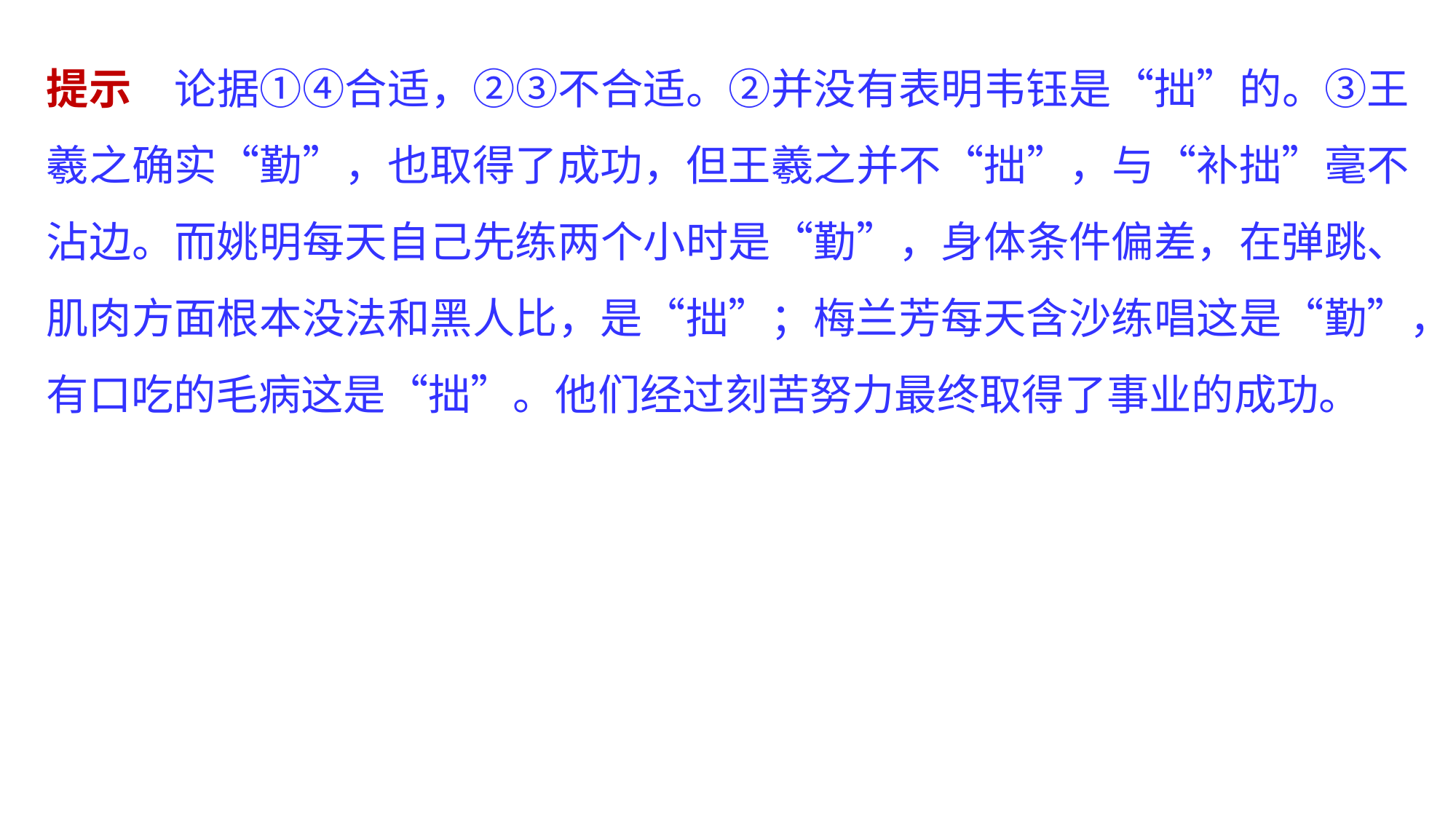

提示　论据①④合适，②③不合适。②并没有表明韦钰是“拙”的。③王羲之确实“勤”，也取得了成功，但王羲之并不“拙”，与“补拙”毫不沾边。而姚明每天自己先练两个小时是“勤”，身体条件偏差，在弹跳、肌肉方面根本没法和黑人比，是“拙”；梅兰芳每天含沙练唱这是“勤”，有口吃的毛病这是“拙”。他们经过刻苦努力最终取得了事业的成功。